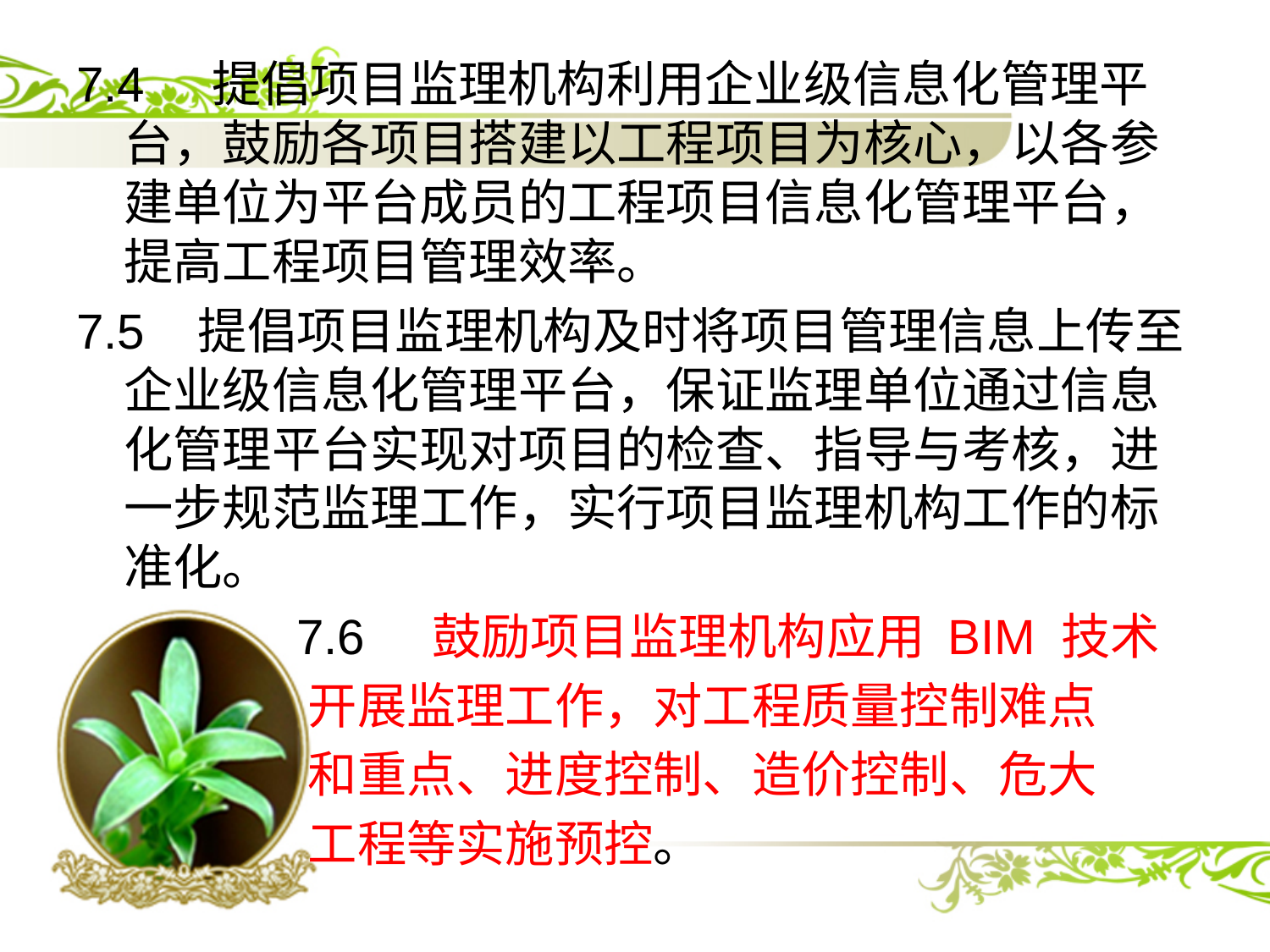

7.4    提倡项目监理机构利用企业级信息化管理平台，鼓励各项目搭建以工程项目为核心，以各参建单位为平台成员的工程项目信息化管理平台，提高工程项目管理效率。
7.5   提倡项目监理机构及时将项目管理信息上传至企业级信息化管理平台，保证监理单位通过信息化管理平台实现对项目的检查、指导与考核，进一步规范监理工作，实行项目监理机构工作的标准化。
                7.6    鼓励项目监理机构应用 BIM 技术
                    开展监理工作，对工程质量控制难点
                    和重点、进度控制、造价控制、危大
                    工程等实施预控。